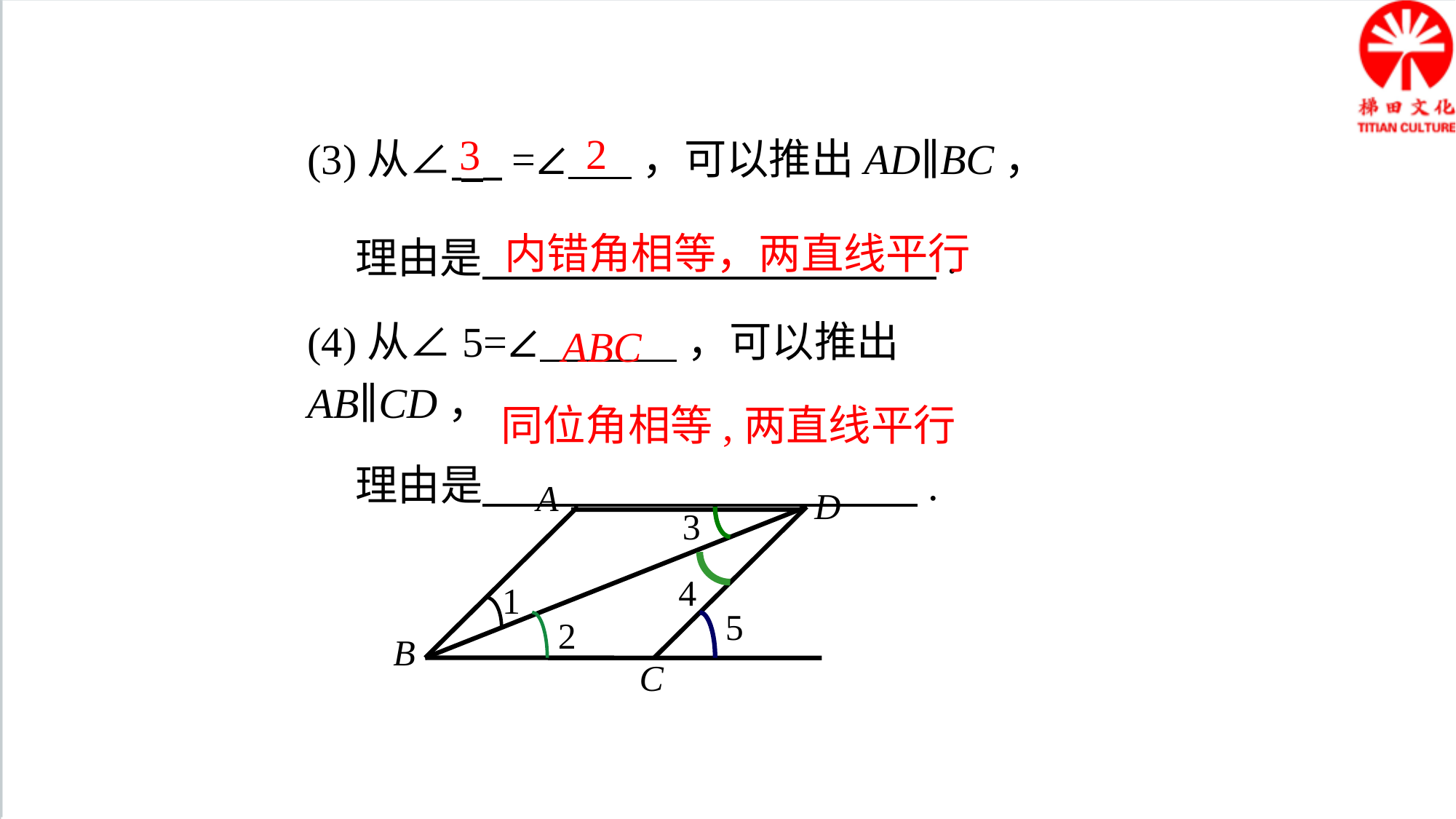

(3)从∠     =∠      ，可以推出AD∥BC，
    理由是                                                .
2
3
内错角相等，两直线平行
(4)从∠5=∠             ，可以推出AB∥CD，
    理由是                                              .
ABC
同位角相等,两直线平行
A
D
3

4
1

5
2

B
C